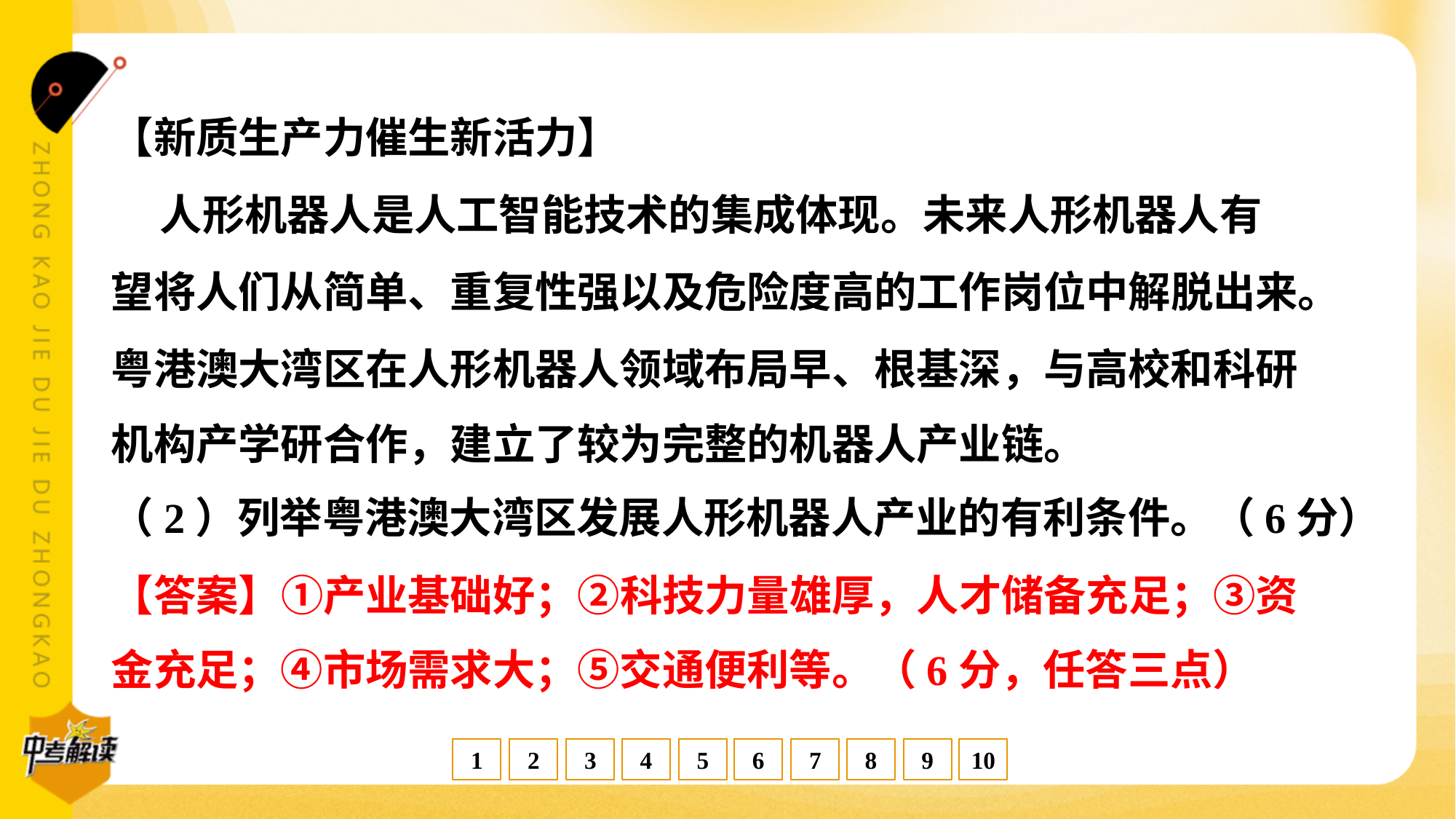

【新质生产力催生新活力】
    人形机器人是人工智能技术的集成体现。未来人形机器人有
望将人们从简单、重复性强以及危险度高的工作岗位中解脱出来。
粤港澳大湾区在人形机器人领域布局早、根基深，与高校和科研
机构产学研合作，建立了较为完整的机器人产业链。
（2）列举粤港澳大湾区发展人形机器人产业的有利条件。（6分）
【答案】①产业基础好；②科技力量雄厚，人才储备充足；③资
金充足；④市场需求大；⑤交通便利等。（6分，任答三点）